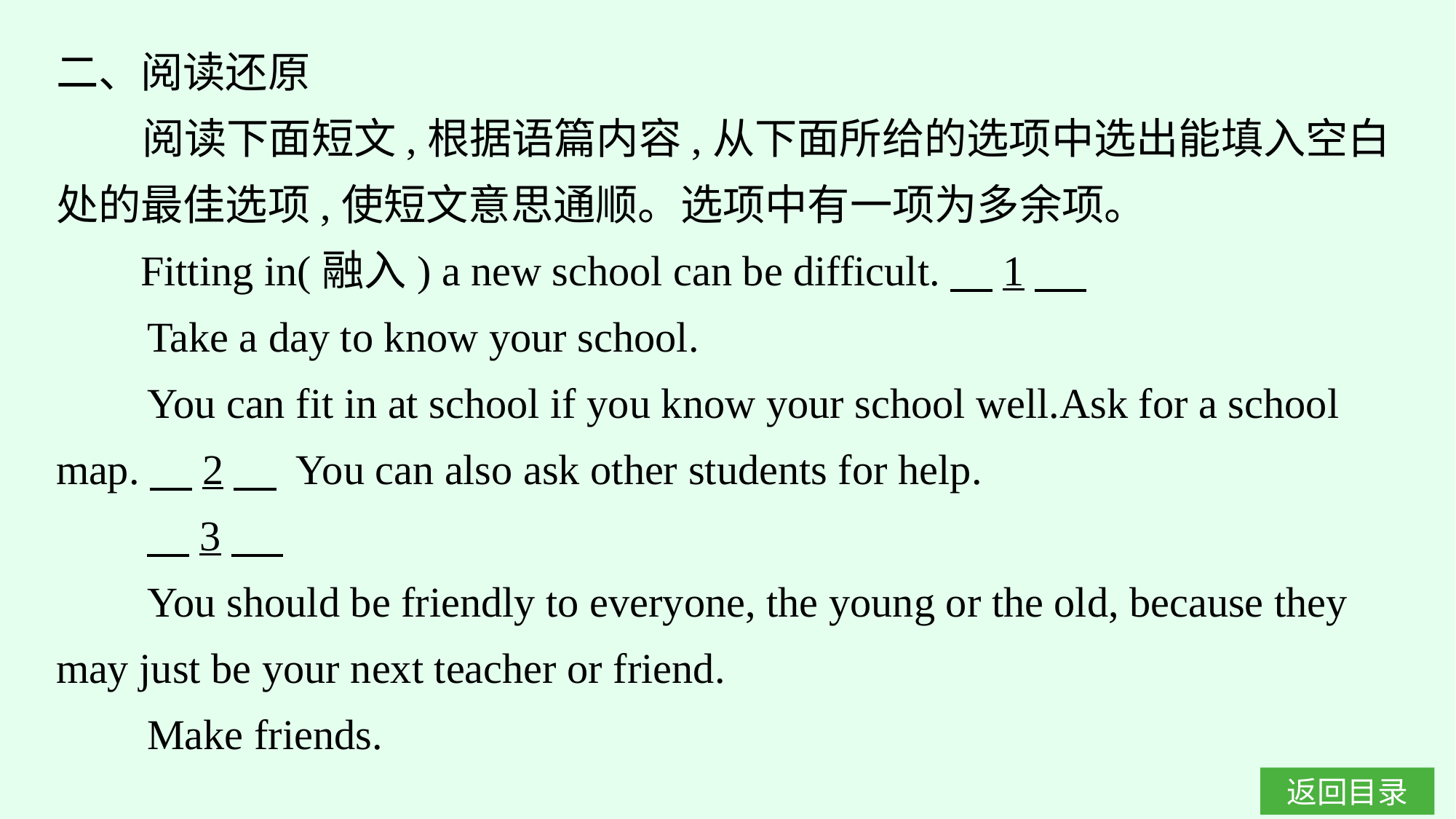

二、阅读还原
        阅读下面短文,根据语篇内容,从下面所给的选项中选出能填入空白处的最佳选项,使短文意思通顺。选项中有一项为多余项。
        Fitting in(融入) a new school can be difficult.　1
Take a day to know your school.
You can fit in at school if you know your school well.Ask for a school map.　2　 You can also ask other students for help.
　3
You should be friendly to everyone, the young or the old, because they may just be your next teacher or friend.
Make friends.